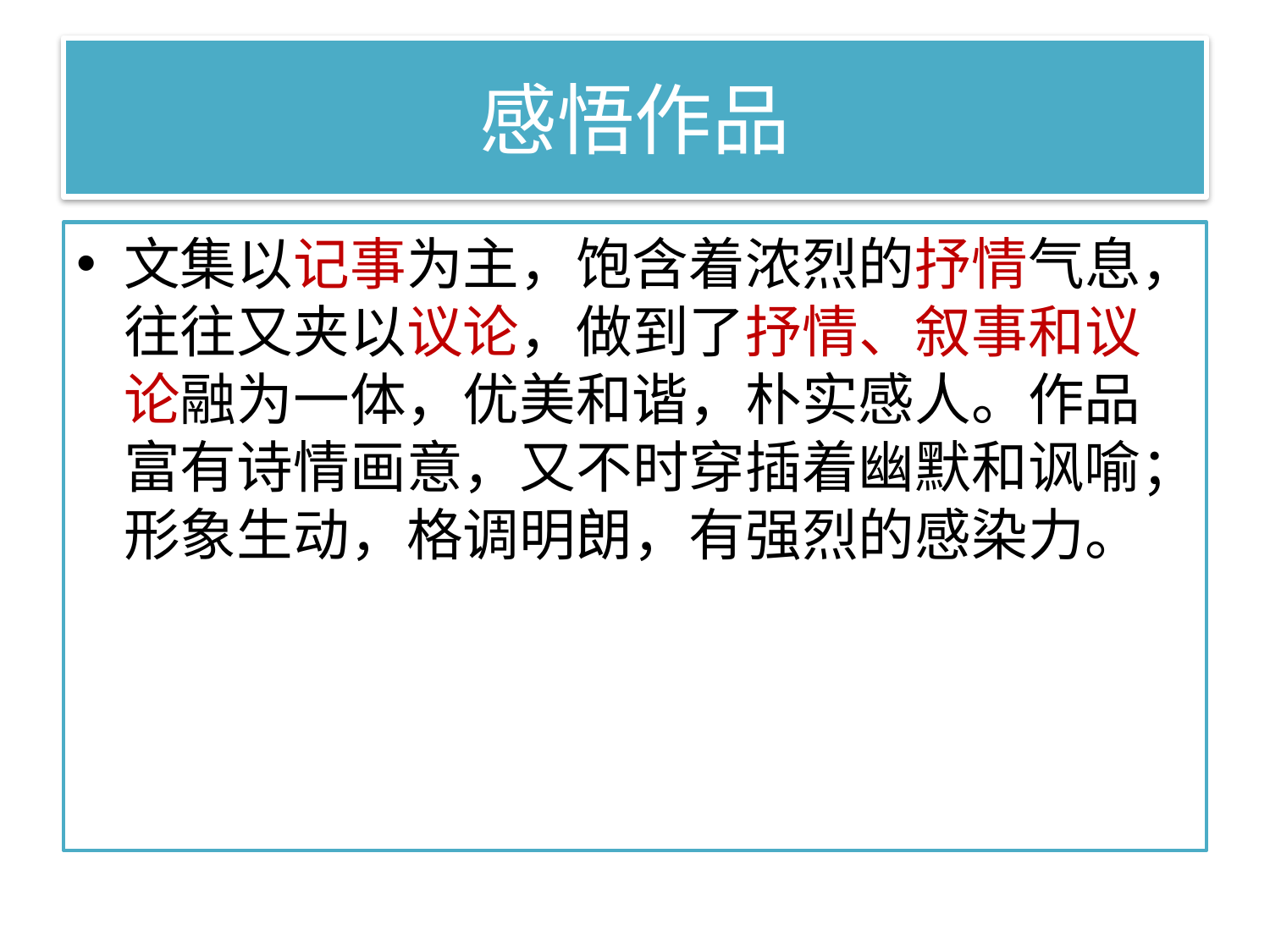

# 感悟作品
文集以记事为主，饱含着浓烈的抒情气息，往往又夹以议论，做到了抒情、叙事和议论融为一体，优美和谐，朴实感人。作品富有诗情画意，又不时穿插着幽默和讽喻；形象生动，格调明朗，有强烈的感染力。